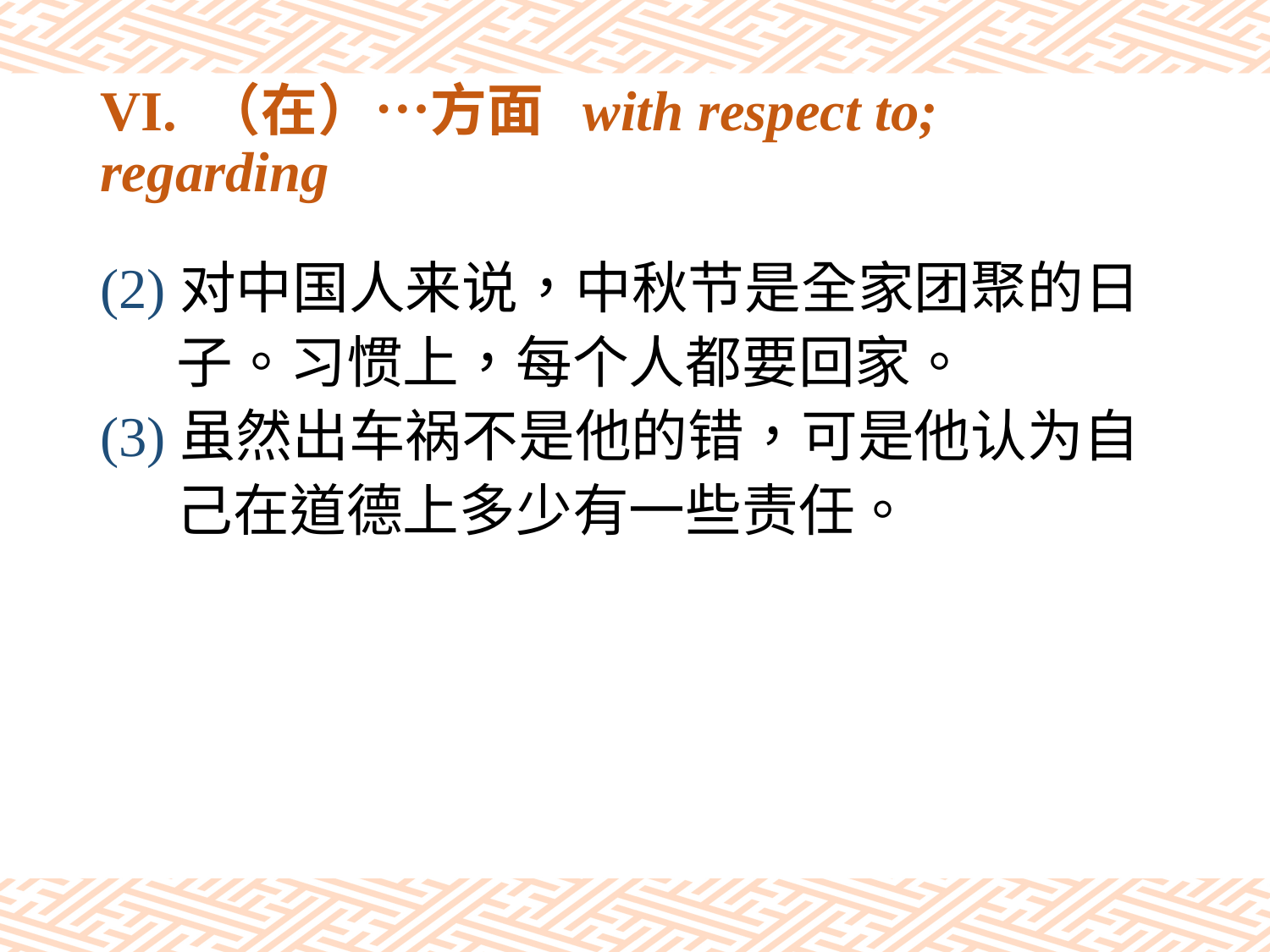

# VI. （在）…方面  with respect to; regarding
(2)对中国人来说，中秋节是全家团聚的日
     子。习惯上，每个人都要回家。
(3)虽然出车祸不是他的错，可是他认为自
     己在道德上多少有一些责任。